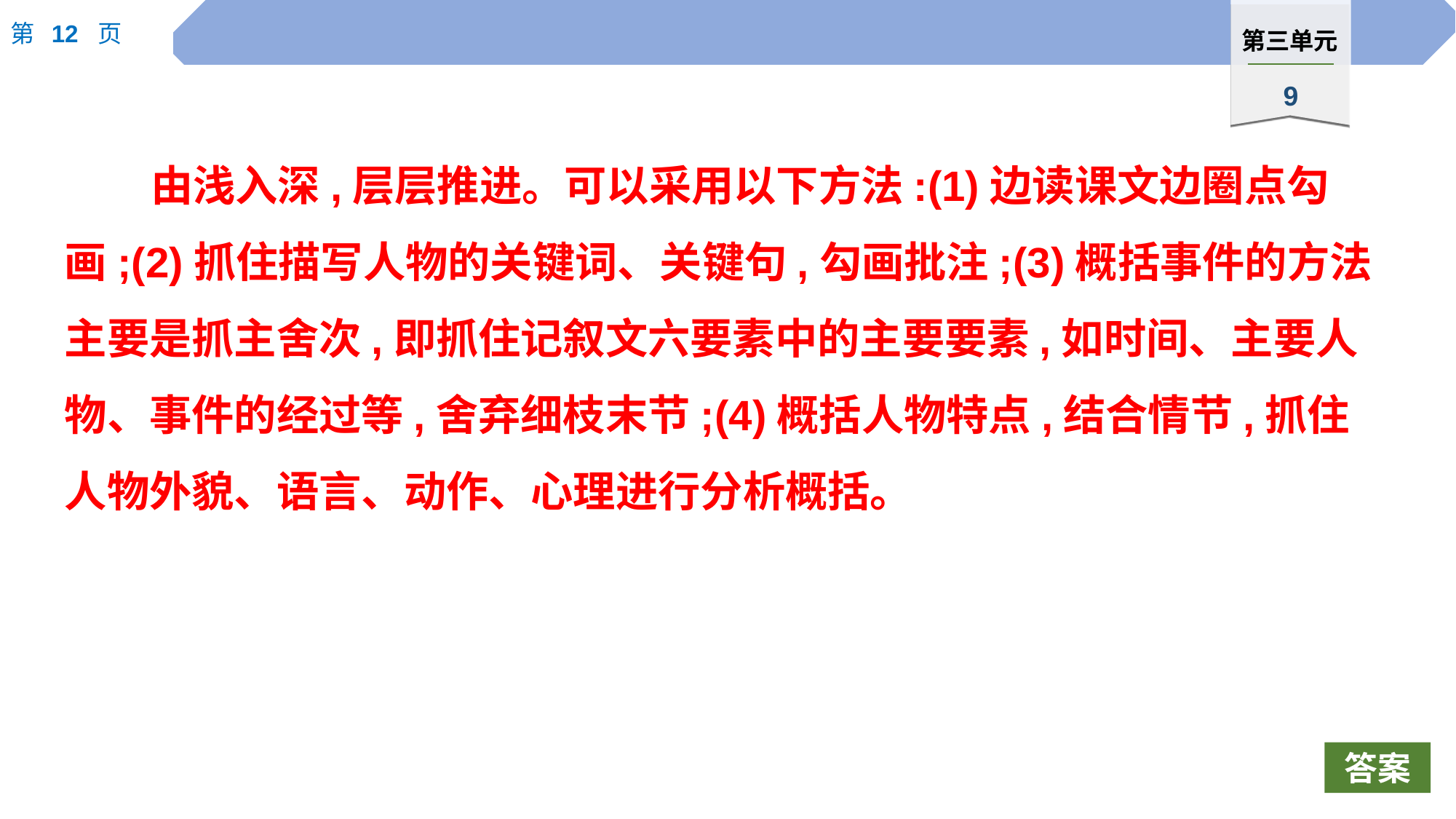

由浅入深,层层推进。可以采用以下方法:(1)边读课文边圈点勾画;(2)抓住描写人物的关键词、关键句,勾画批注;(3)概括事件的方法主要是抓主舍次,即抓住记叙文六要素中的主要要素,如时间、主要人物、事件的经过等,舍弃细枝末节;(4)概括人物特点,结合情节,抓住人物外貌、语言、动作、心理进行分析概括。
答案